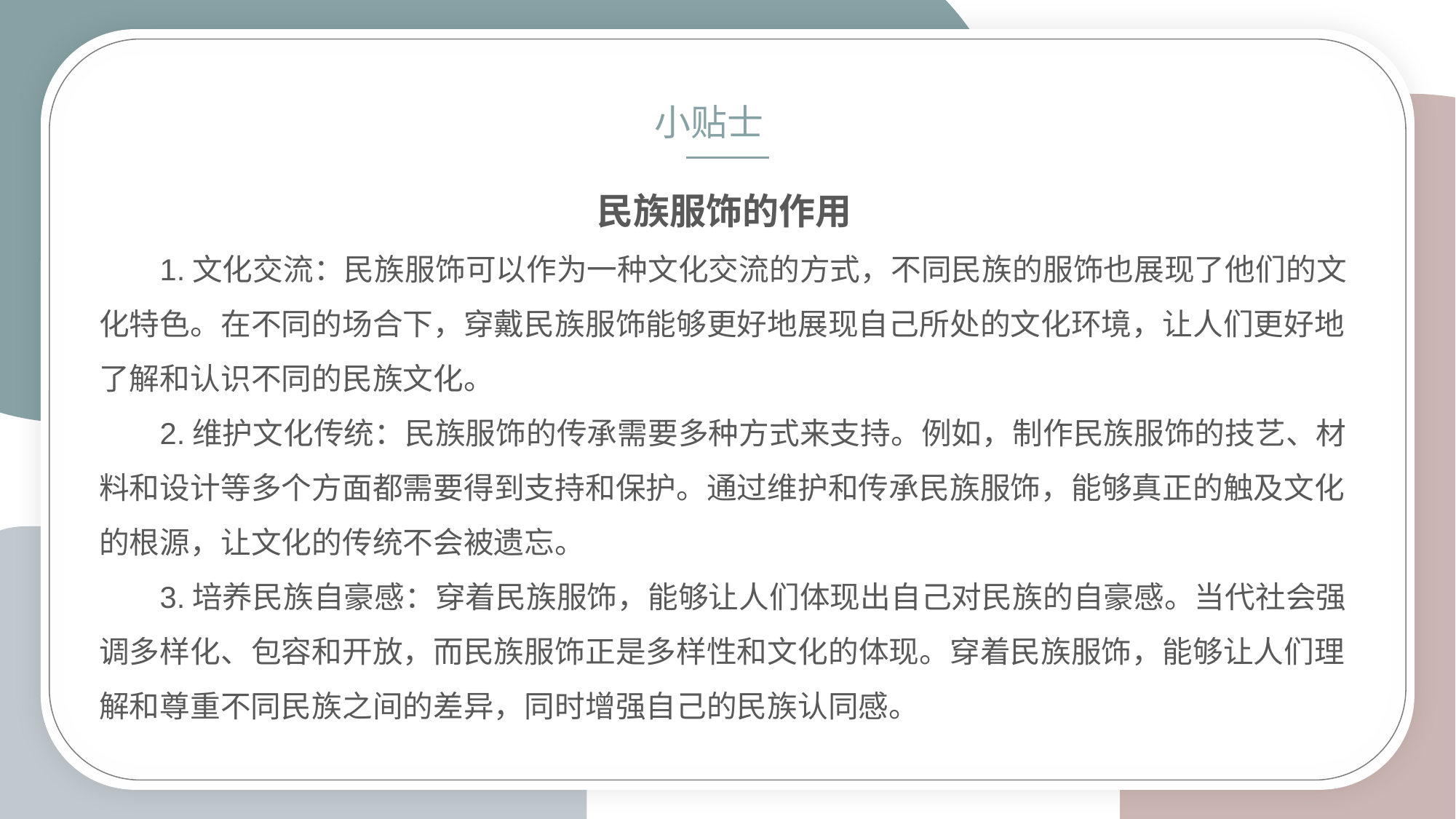

小贴士

民族服饰的作用
1.文化交流：民族服饰可以作为一种文化交流的方式，不同民族的服饰也展现了他们的文化特色。在不同的场合下，穿戴民族服饰能够更好地展现自己所处的文化环境，让人们更好地了解和认识不同的民族文化。
2.维护文化传统：民族服饰的传承需要多种方式来支持。例如，制作民族服饰的技艺、材料和设计等多个方面都需要得到支持和保护。通过维护和传承民族服饰，能够真正的触及文化的根源，让文化的传统不会被遗忘。
3.培养民族自豪感：穿着民族服饰，能够让人们体现出自己对民族的自豪感。当代社会强调多样化、包容和开放，而民族服饰正是多样性和文化的体现。穿着民族服饰，能够让人们理解和尊重不同民族之间的差异，同时增强自己的民族认同感。
小标题
单击此处输入你的正文，文字是您思想的提炼，为了最终演示发布的良好效果，请尽量言简意赅的阐述观点；根据需要可酌情增减文字，以便观者可以准确理解您所传达的信息。单击此处输入你的正文